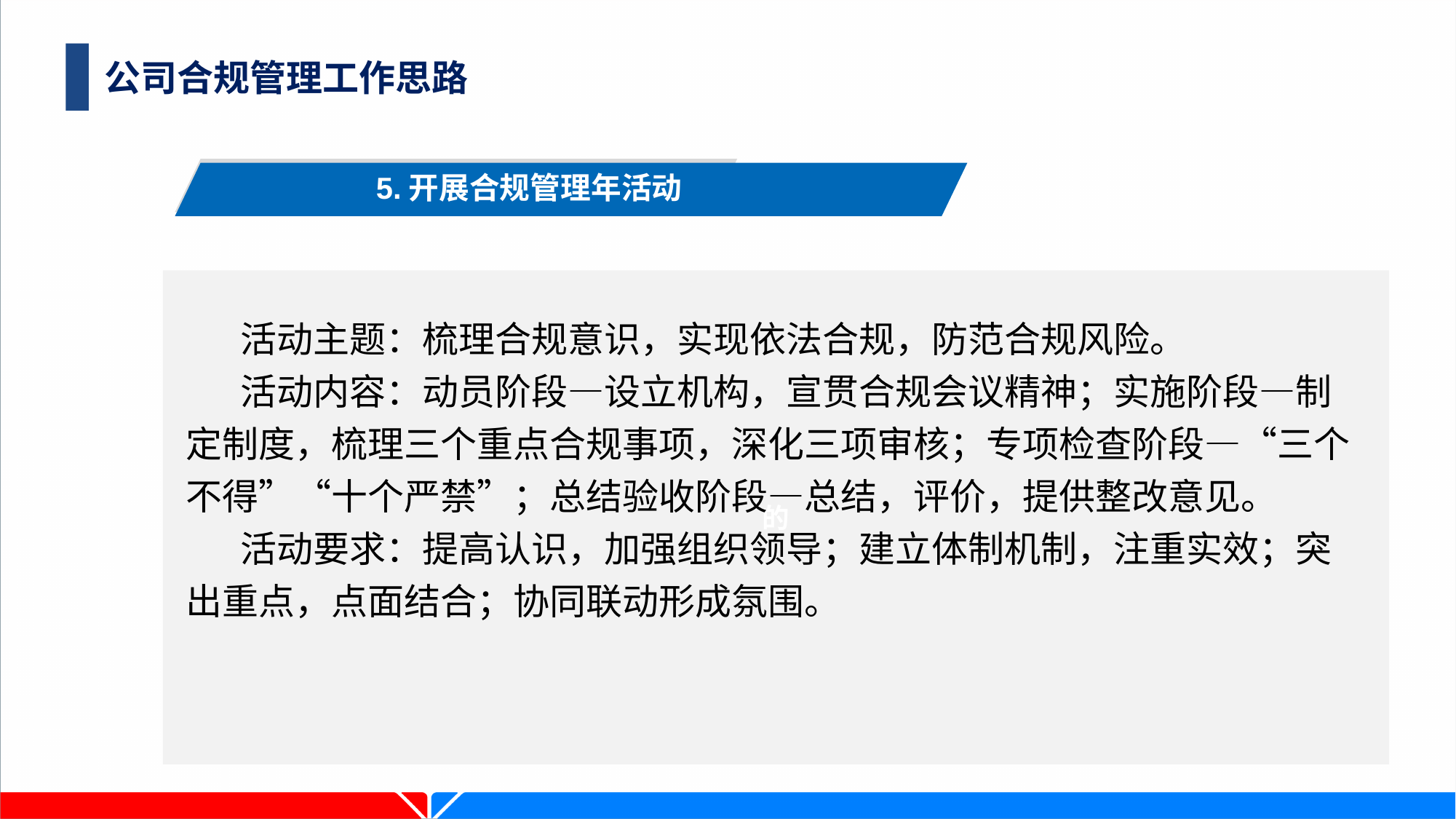

公司合规管理工作思路

5.开展合规管理年活动
的
活动主题：梳理合规意识，实现依法合规，防范合规风险。
活动内容：动员阶段—设立机构，宣贯合规会议精神；实施阶段—制定制度，梳理三个重点合规事项，深化三项审核；专项检查阶段—“三个不得”“十个严禁”；总结验收阶段—总结，评价，提供整改意见。
活动要求：提高认识，加强组织领导；建立体制机制，注重实效；突出重点，点面结合；协同联动形成氛围。